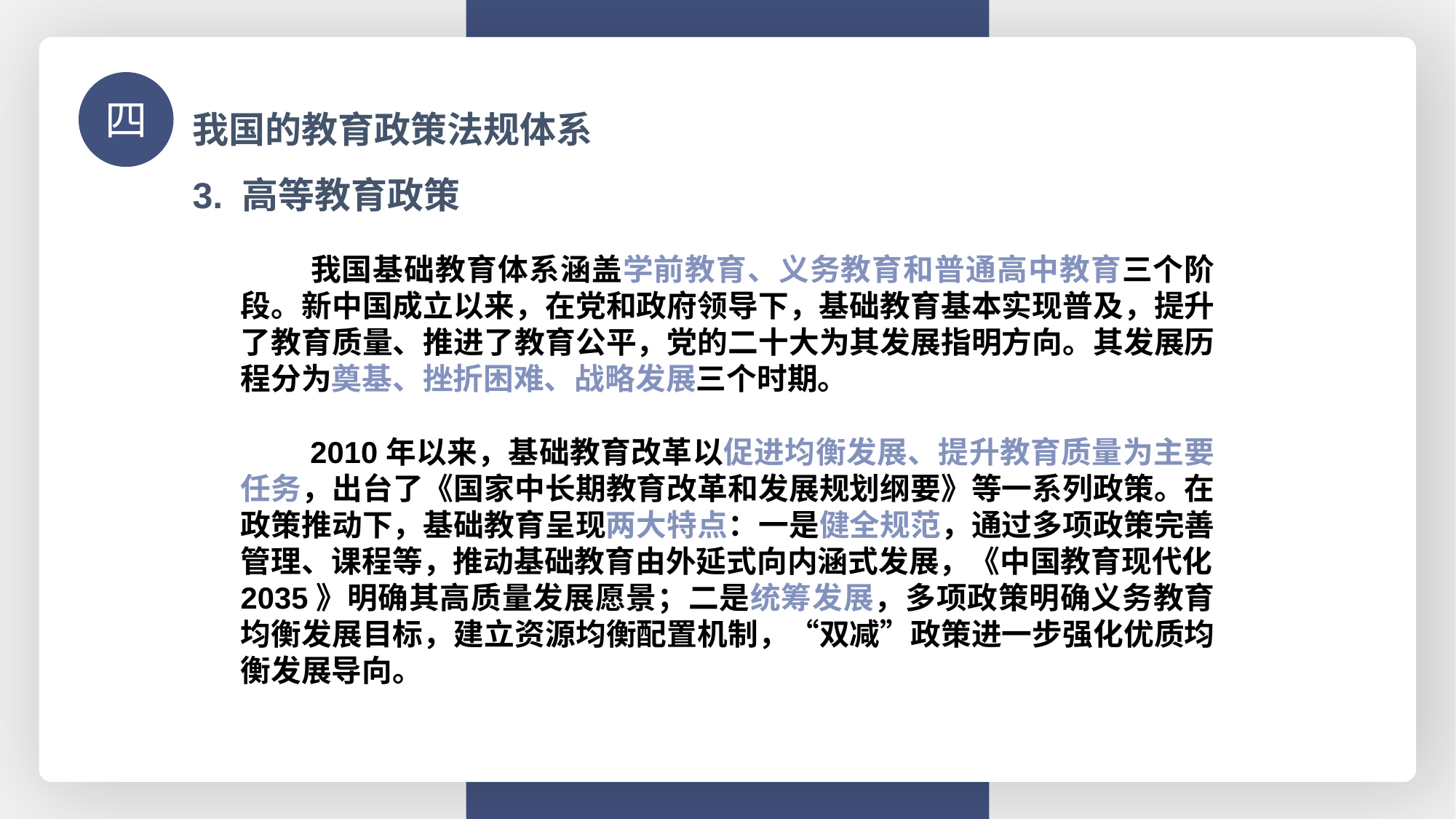

我国的教育政策法规体系
四
3. 高等教育政策
        我国基础教育体系涵盖学前教育、义务教育和普通高中教育三个阶段。新中国成立以来，在党和政府领导下，基础教育基本实现普及，提升了教育质量、推进了教育公平，党的二十大为其发展指明方向。其发展历程分为奠基、挫折困难、战略发展三个时期。

        2010年以来，基础教育改革以促进均衡发展、提升教育质量为主要任务，出台了《国家中长期教育改革和发展规划纲要》等一系列政策。在政策推动下，基础教育呈现两大特点：一是健全规范，通过多项政策完善管理、课程等，推动基础教育由外延式向内涵式发展，《中国教育现代化2035》明确其高质量发展愿景；二是统筹发展，多项政策明确义务教育均衡发展目标，建立资源均衡配置机制，“双减”政策进一步强化优质均衡发展导向。